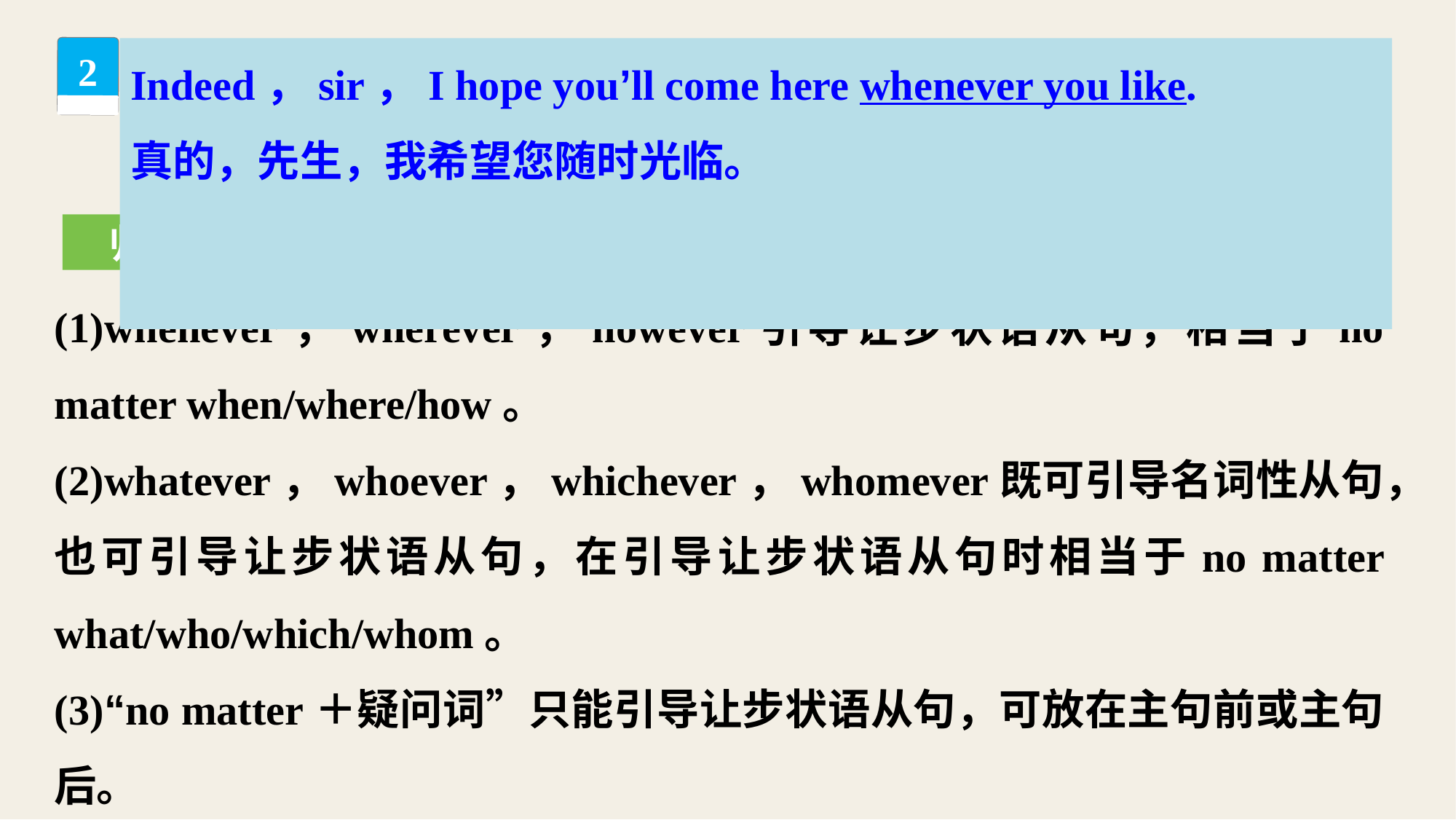

Indeed，sir，I hope you’ll come here whenever you like.
真的，先生，我希望您随时光临。

2

归纳拓展
(1)whenever，wherever，however引导让步状语从句，相当于no matter when/where/how。
(2)whatever，whoever，whichever，whomever既可引导名词性从句，也可引导让步状语从句，在引导让步状语从句时相当于no matter what/who/which/whom。
(3)“no matter＋疑问词”只能引导让步状语从句，可放在主句前或主句后。